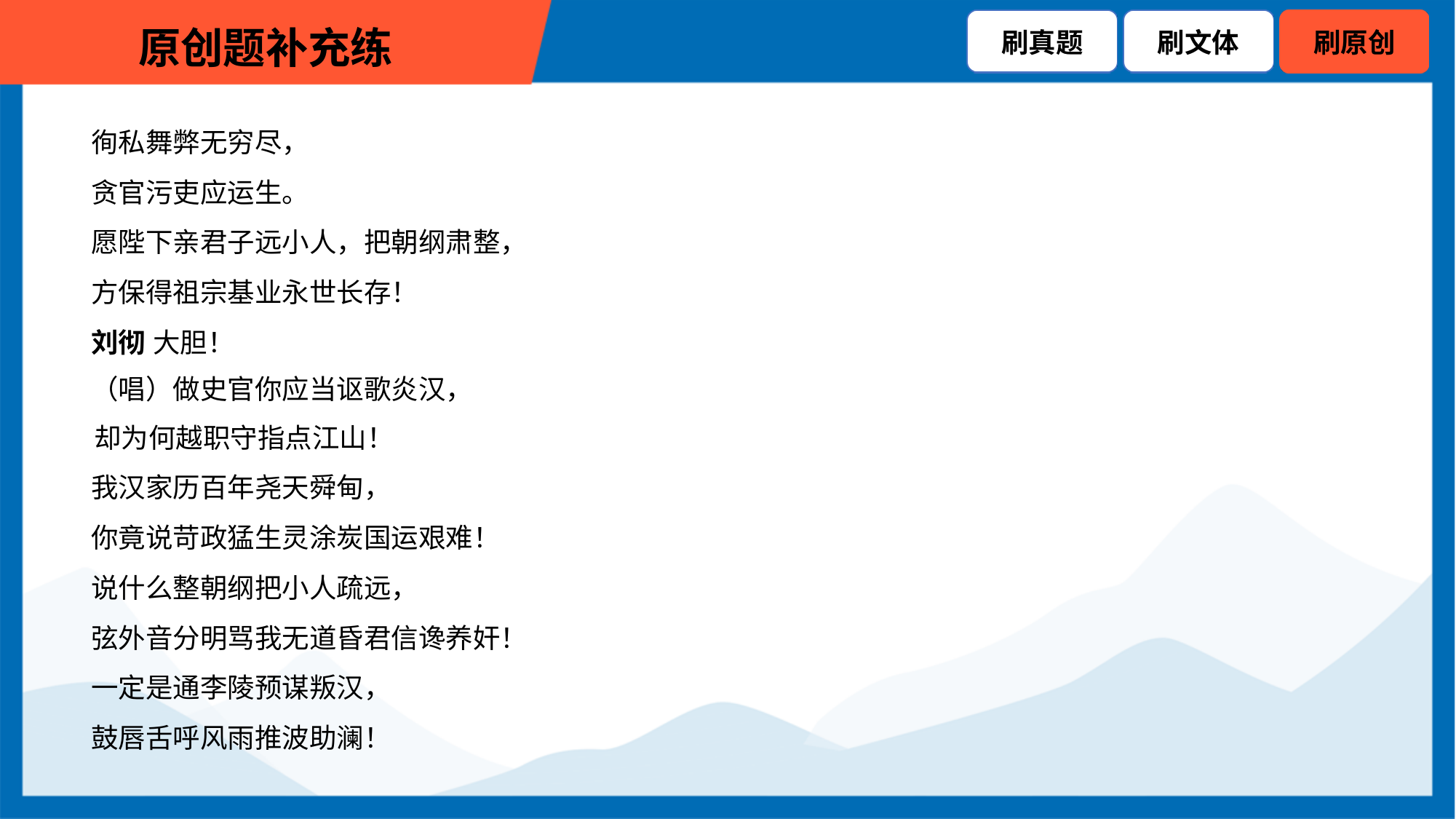

徇私舞弊无穷尽，
    贪官污吏应运生。
    愿陛下亲君子远小人，把朝纲肃整，
    方保得祖宗基业永世长存！
    刘彻 大胆！
    （唱）做史官你应当讴歌炎汉，
    却为何越职守指点江山！
    我汉家历百年尧天舜甸，
    你竟说苛政猛生灵涂炭国运艰难！
    说什么整朝纲把小人疏远，
    弦外音分明骂我无道昏君信谗养奸！
    一定是通李陵预谋叛汉，
    鼓唇舌呼风雨推波助澜！